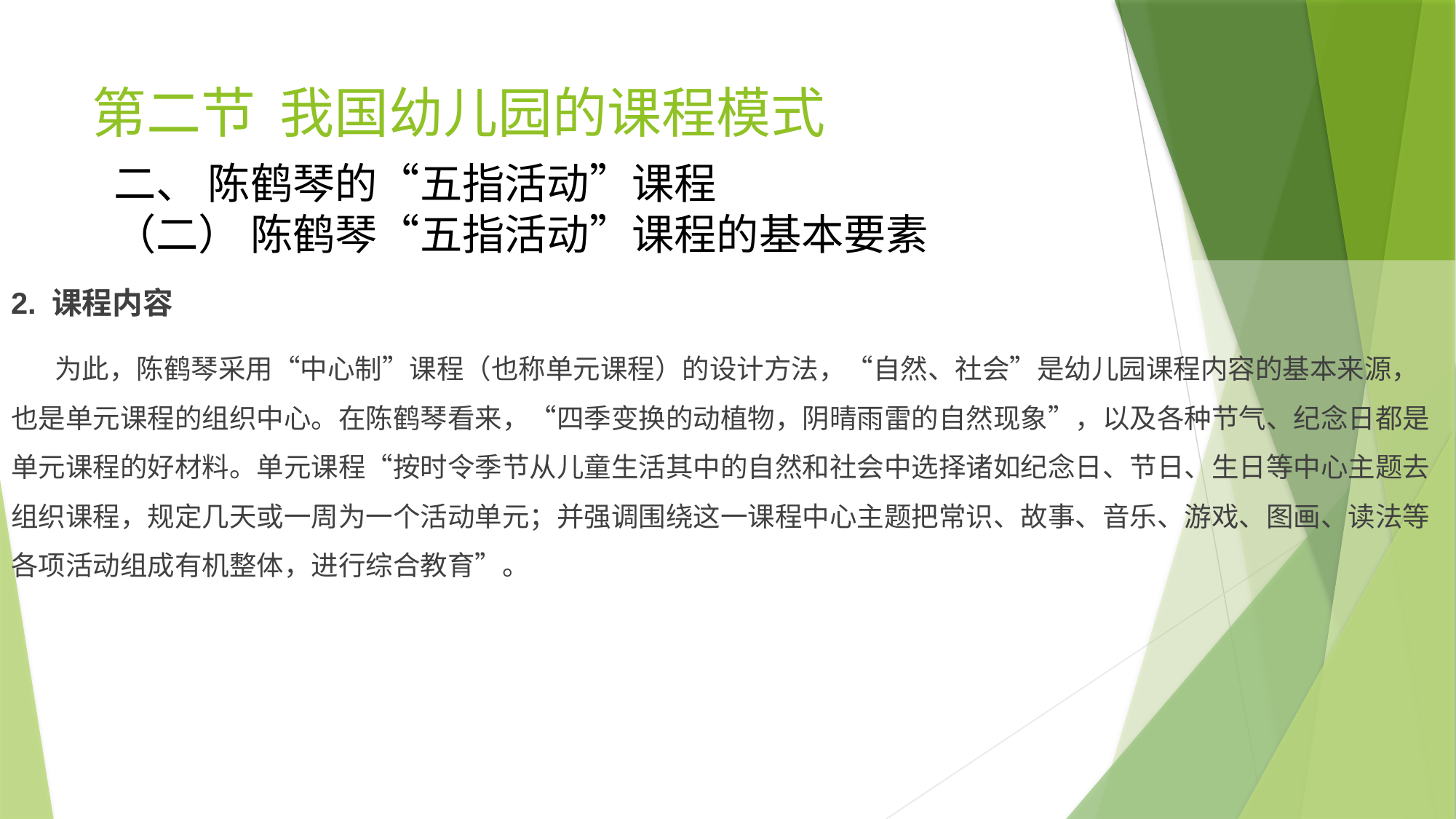

# 第二节  我国幼儿园的课程模式
二、 陈鹤琴的“五指活动”课程
（二） 陈鹤琴“五指活动”课程的基本要素
2. 课程内容
      为此，陈鹤琴采用“中心制”课程（也称单元课程）的设计方法，“自然、社会”是幼儿园课程内容的基本来源，也是单元课程的组织中心。在陈鹤琴看来，“四季变换的动植物，阴晴雨雷的自然现象”，以及各种节气、纪念日都是单元课程的好材料。单元课程“按时令季节从儿童生活其中的自然和社会中选择诸如纪念日、节日、生日等中心主题去组织课程，规定几天或一周为一个活动单元；并强调围绕这一课程中心主题把常识、故事、音乐、游戏、图画、读法等各项活动组成有机整体，进行综合教育”。